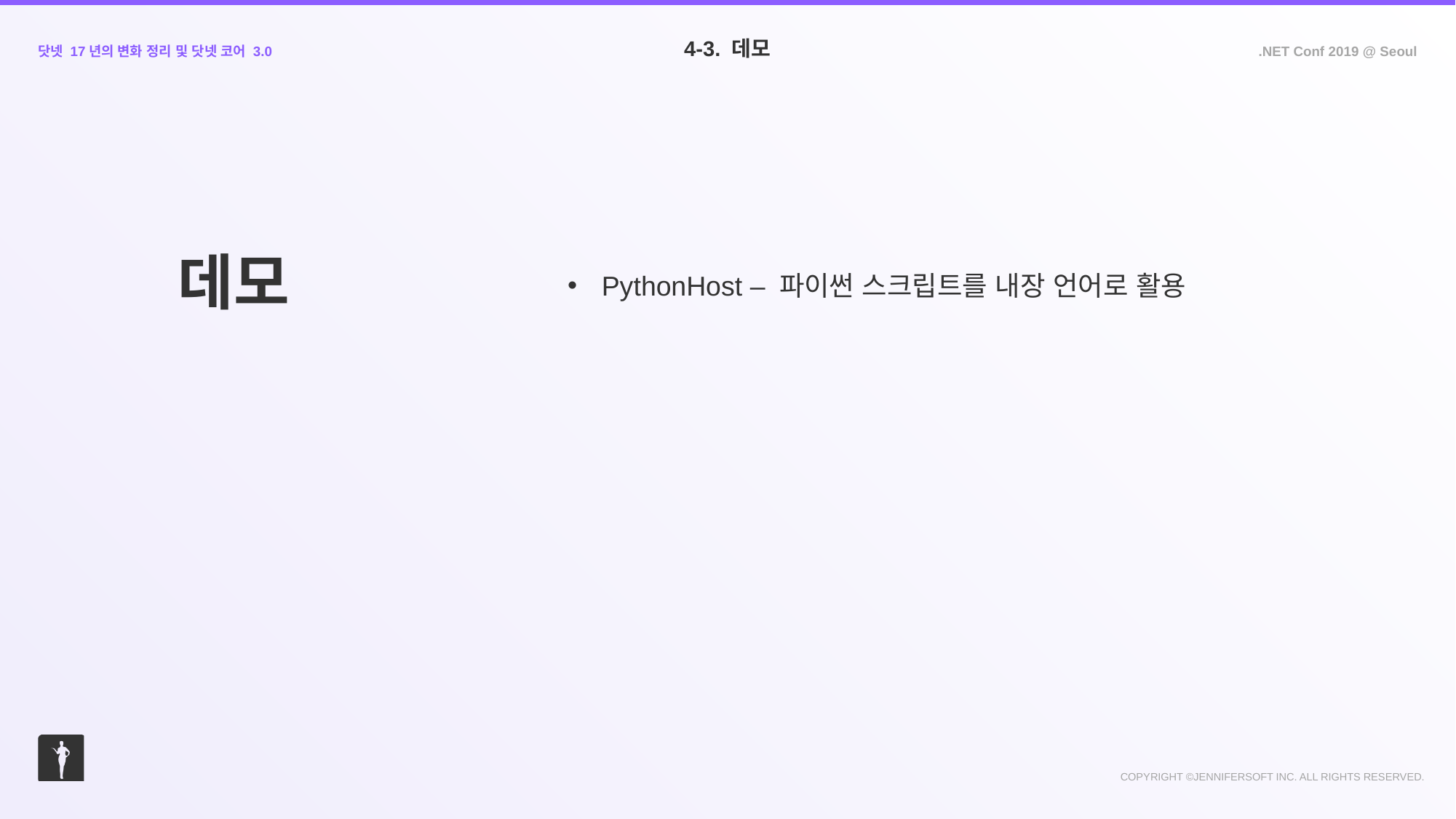

4-3. 데모
데모
PythonHost – 파이썬 스크립트를 내장 언어로 활용